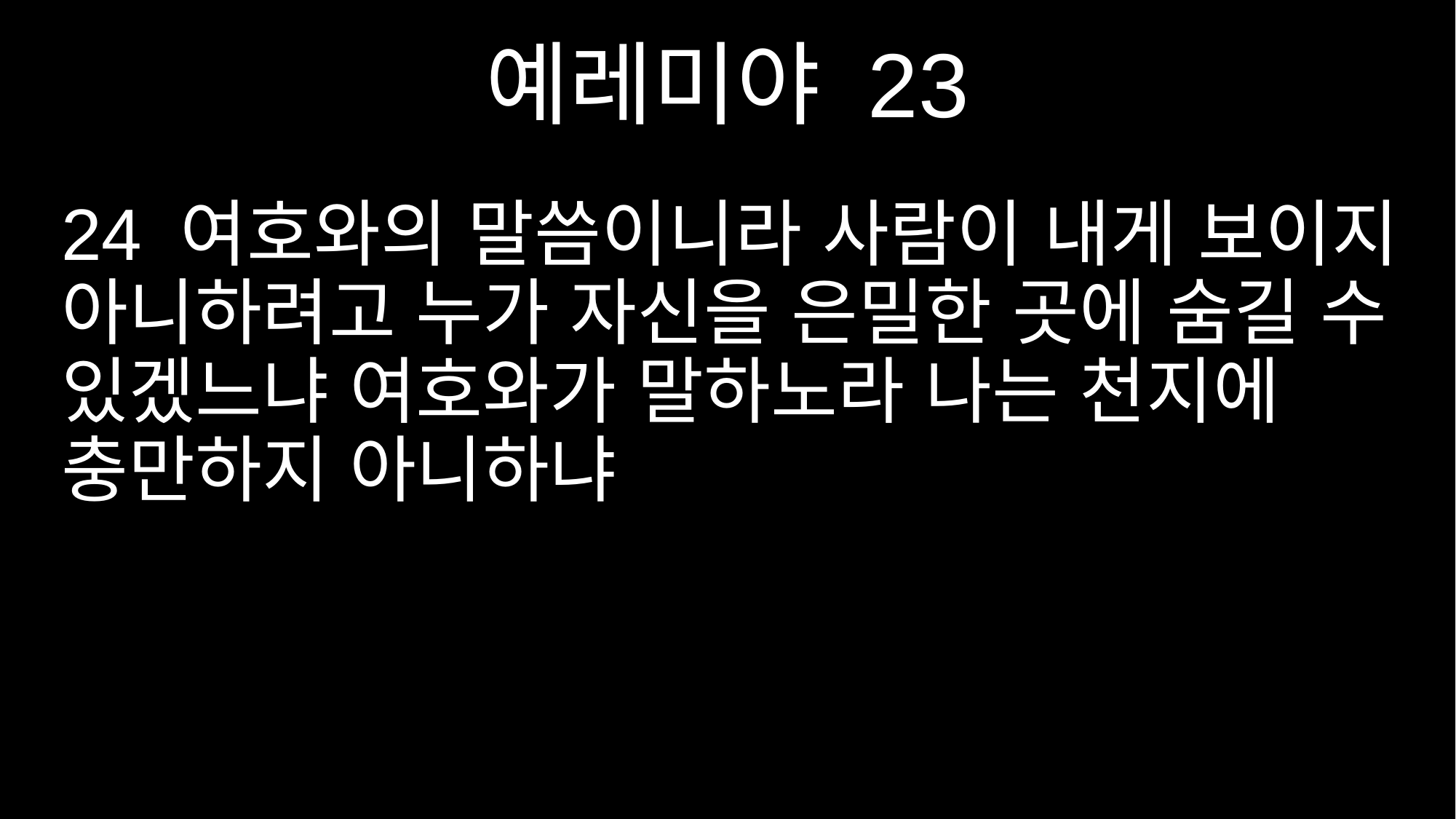

예레미야 23
24 여호와의 말씀이니라 사람이 내게 보이지 아니하려고 누가 자신을 은밀한 곳에 숨길 수 있겠느냐 여호와가 말하노라 나는 천지에 충만하지 아니하냐